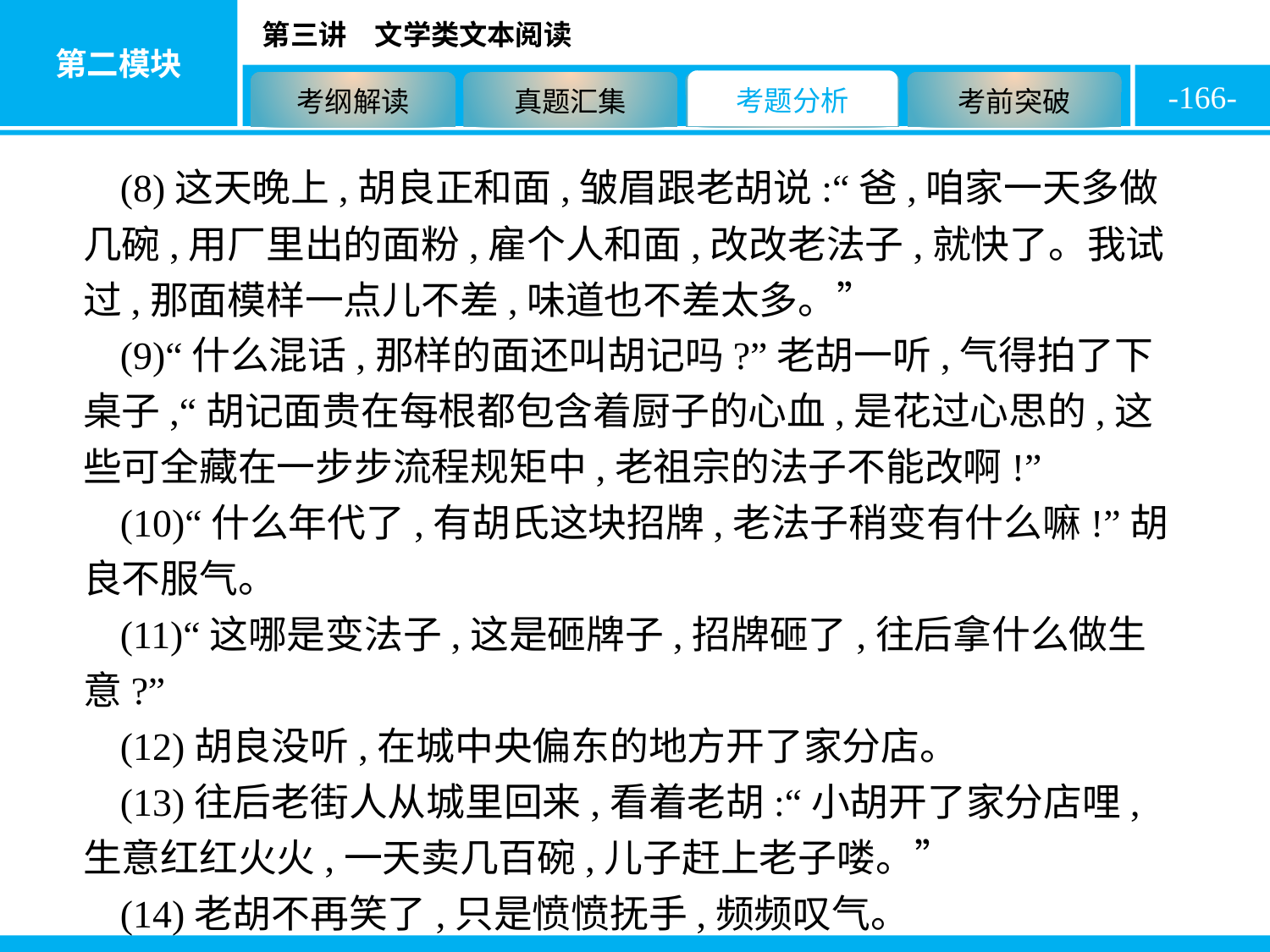

-166-
(8)这天晚上,胡良正和面,皱眉跟老胡说:“爸,咱家一天多做几碗,用厂里出的面粉,雇个人和面,改改老法子,就快了。我试过,那面模样一点儿不差,味道也不差太多。”
(9)“什么混话,那样的面还叫胡记吗?”老胡一听,气得拍了下桌子,“胡记面贵在每根都包含着厨子的心血,是花过心思的,这些可全藏在一步步流程规矩中,老祖宗的法子不能改啊!”
(10)“什么年代了,有胡氏这块招牌,老法子稍变有什么嘛!”胡良不服气。
(11)“这哪是变法子,这是砸牌子,招牌砸了,往后拿什么做生意?”
(12)胡良没听,在城中央偏东的地方开了家分店。
(13)往后老街人从城里回来,看着老胡:“小胡开了家分店哩,生意红红火火,一天卖几百碗,儿子赶上老子喽。”
(14)老胡不再笑了,只是愤愤抚手,频频叹气。